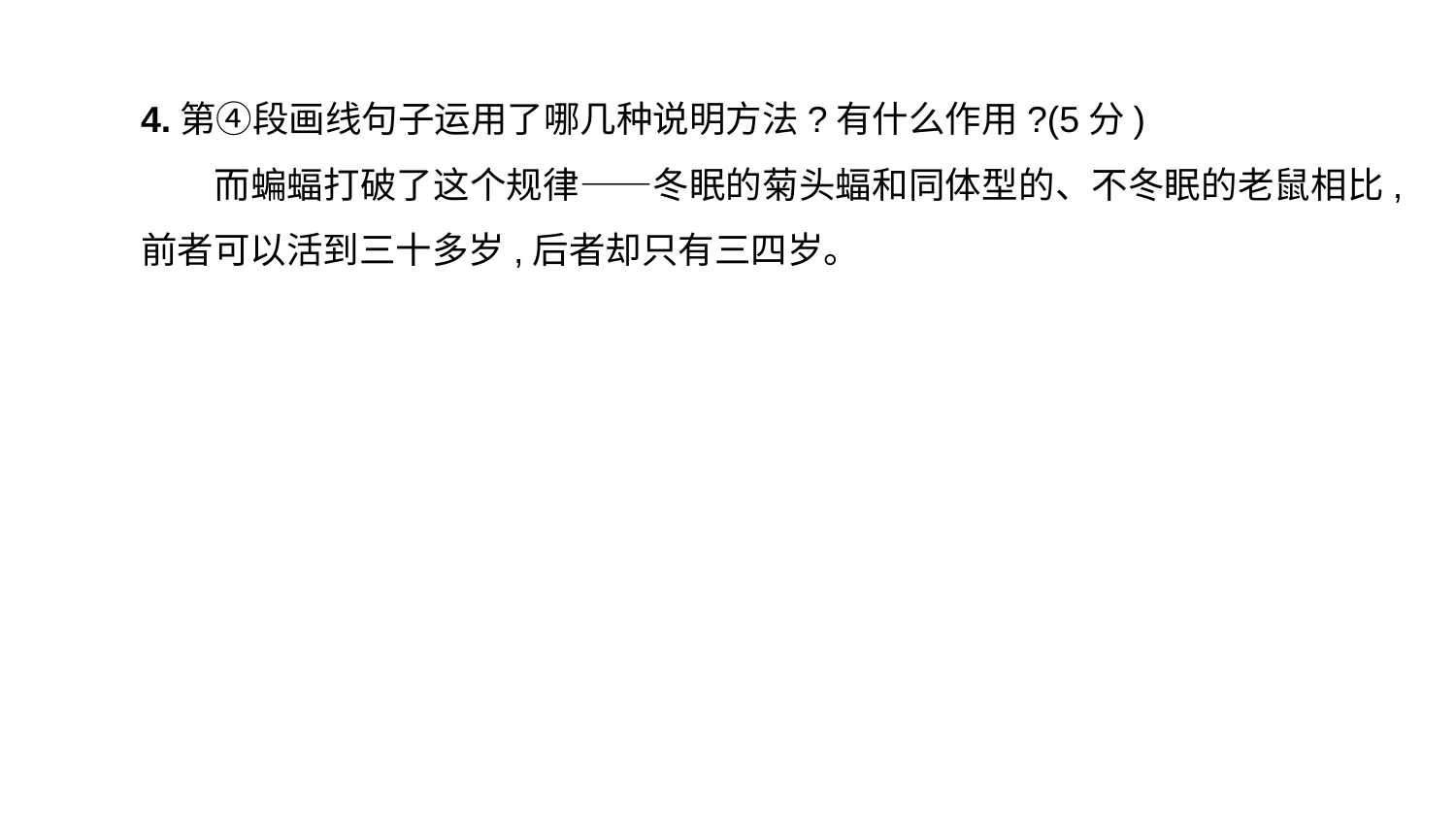

4.第④段画线句子运用了哪几种说明方法?有什么作用?(5分)
　　而蝙蝠打破了这个规律——冬眠的菊头蝠和同体型的、不冬眠的老鼠相比,前者可以活到三十多岁,后者却只有三四岁。